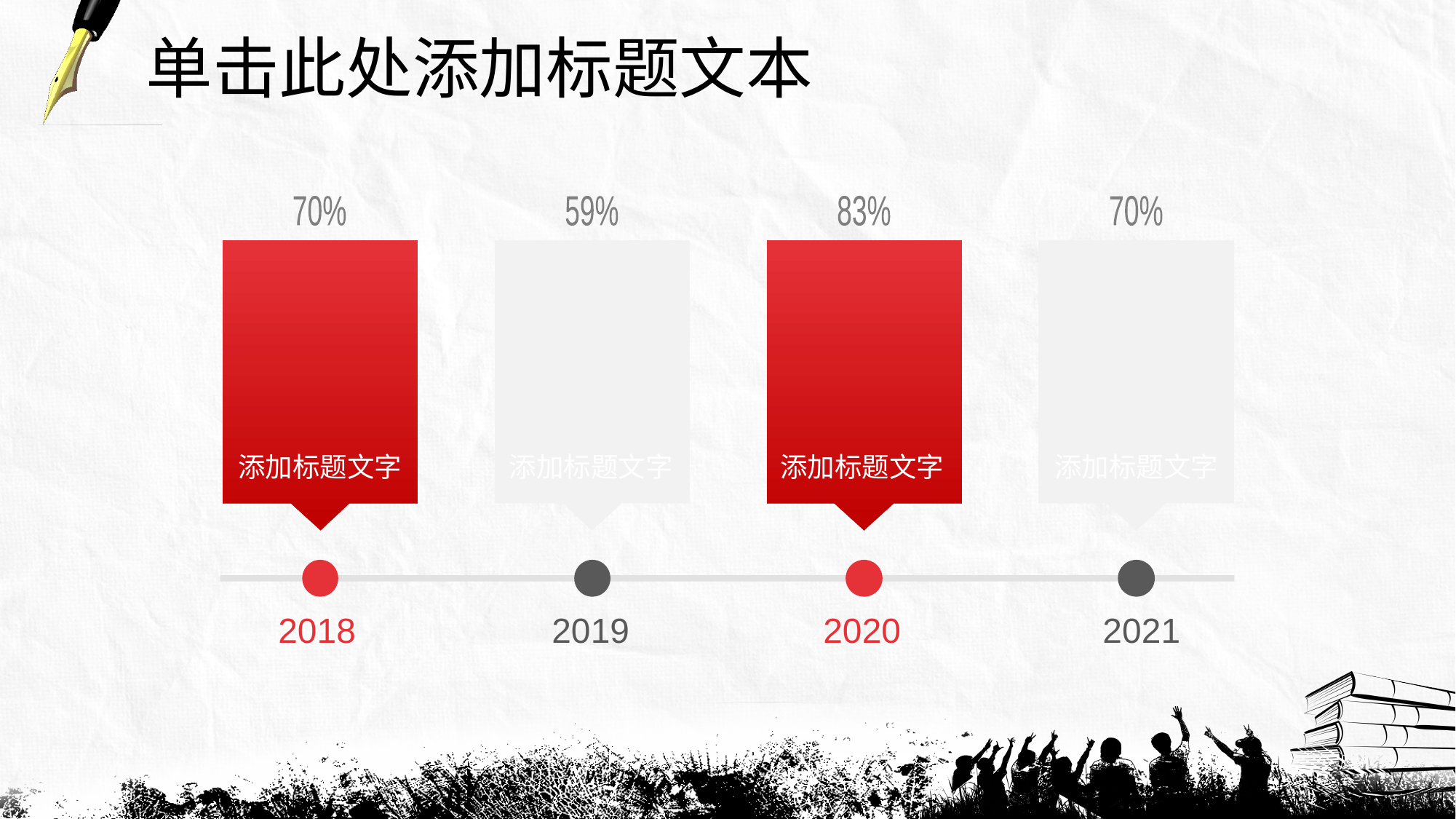

单击此处添加标题文本
70%

添加标题文字

2018
59%

添加标题文字

2019
83%

添加标题文字

2020
70%

添加标题文字

2021